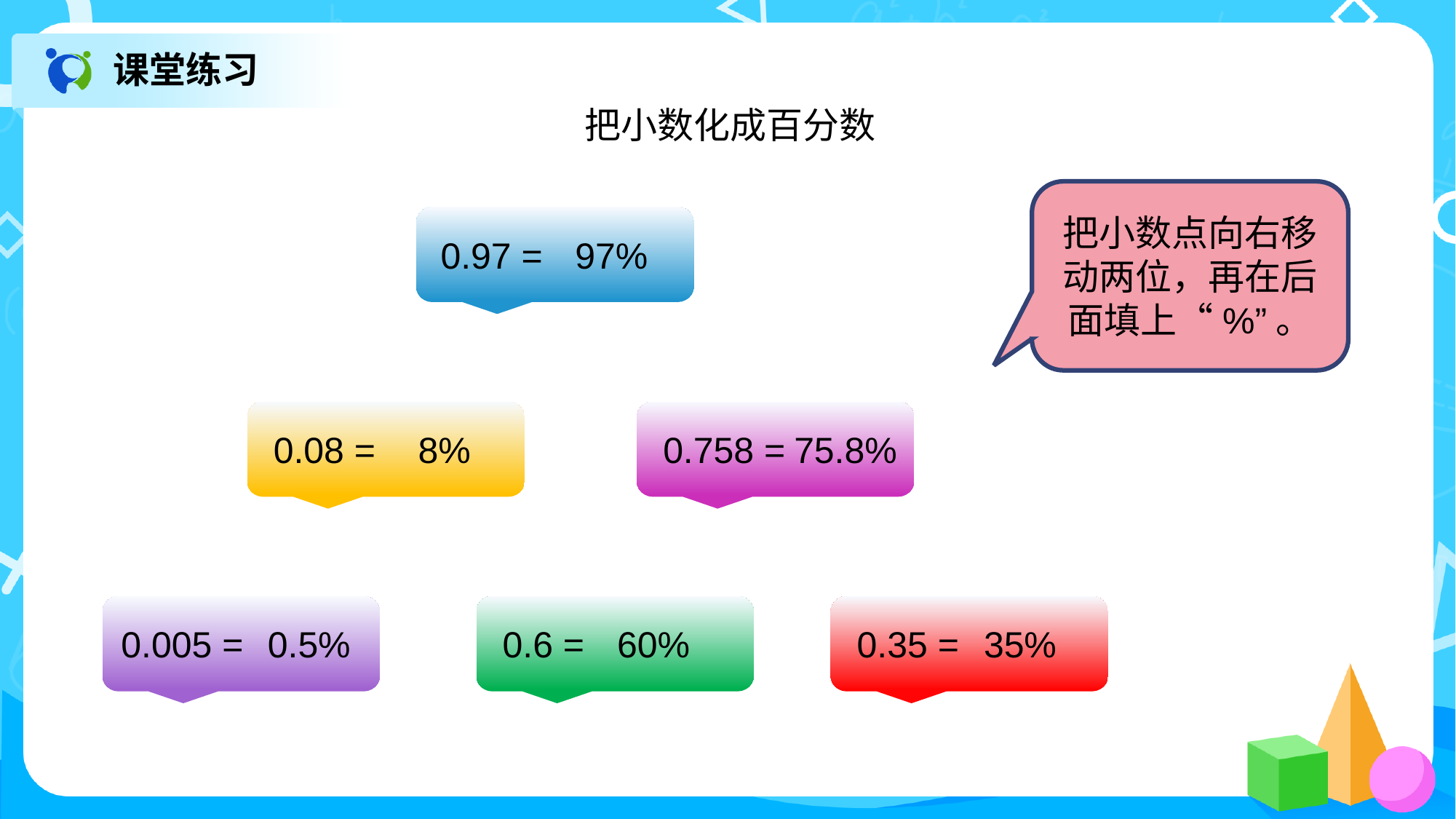

课堂练习
把小数化成百分数
把小数点向右移动两位，再在后面填上“%”。

0.97 =
97%

0.08 =

0.758 =
8%
75.8%

0.005 =

0.6 =

0.35 =
0.5%
60%
35%